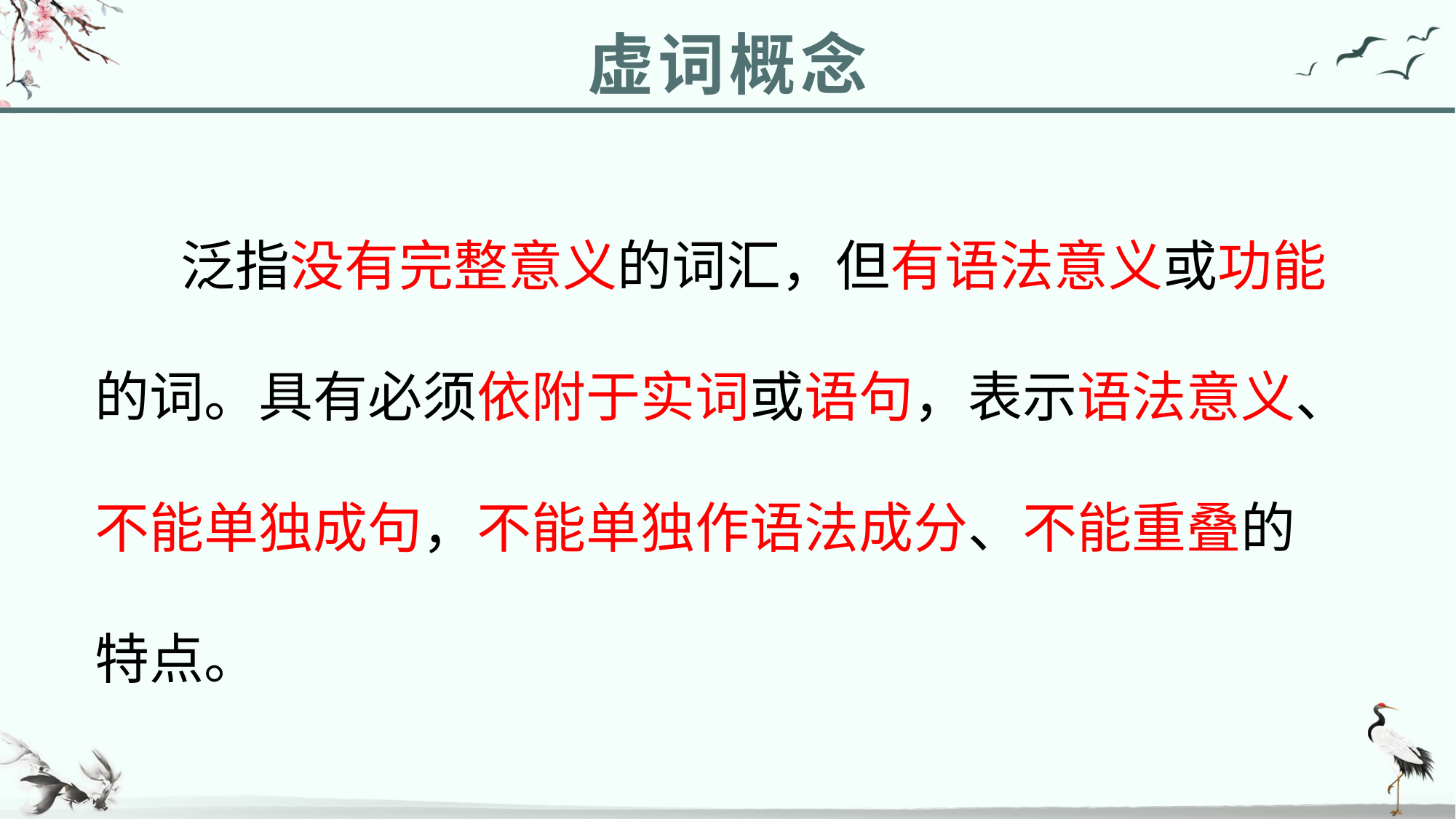

虚词概念

泛指没有完整意义的词汇，但有语法意义或功能的词。具有必须依附于实词或语句，表示语法意义、不能单独成句，不能单独作语法成分、不能重叠的特点。